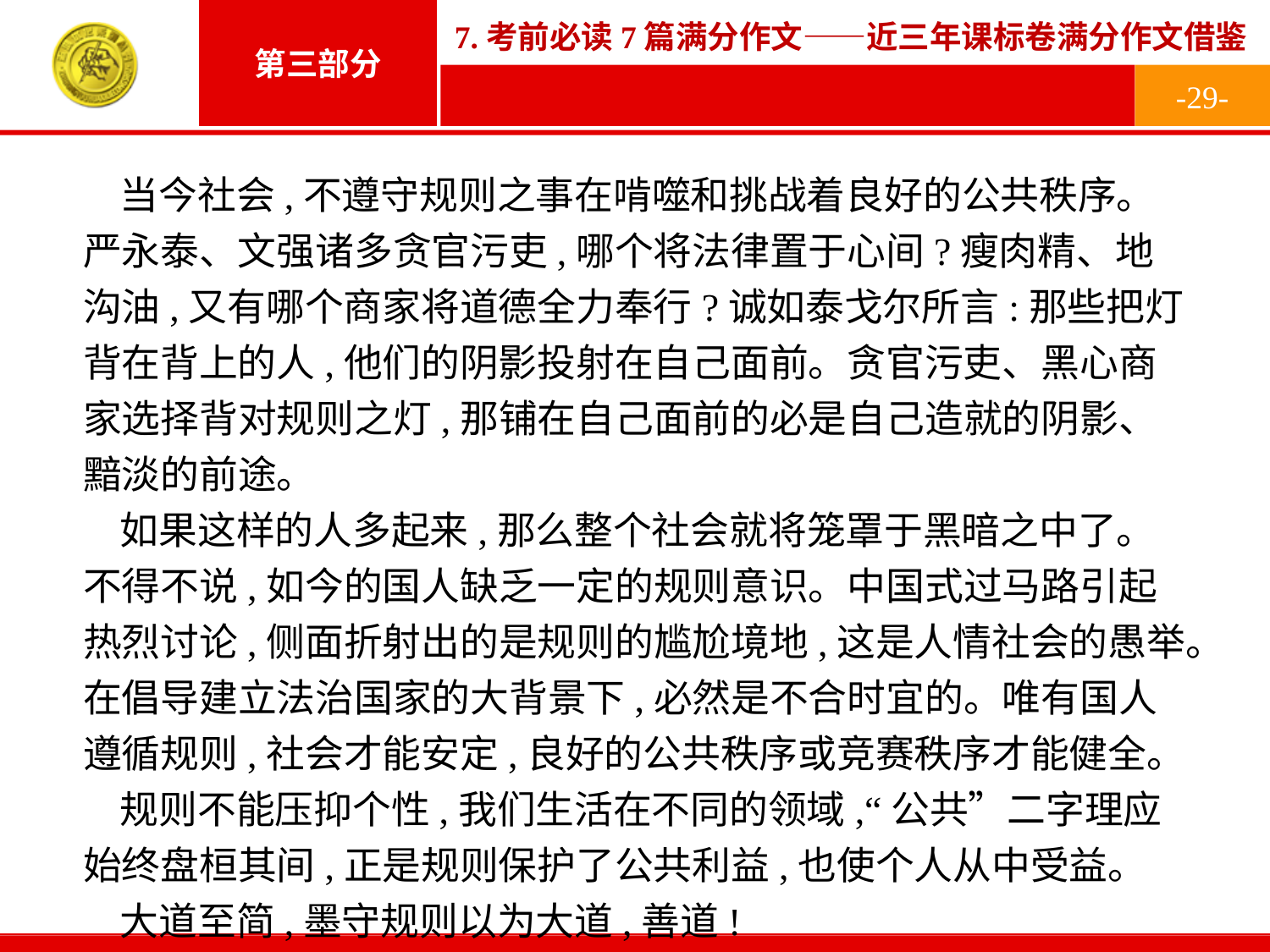

-29-
当今社会,不遵守规则之事在啃噬和挑战着良好的公共秩序。严永泰、文强诸多贪官污吏,哪个将法律置于心间?瘦肉精、地沟油,又有哪个商家将道德全力奉行?诚如泰戈尔所言:那些把灯背在背上的人,他们的阴影投射在自己面前。贪官污吏、黑心商家选择背对规则之灯,那铺在自己面前的必是自己造就的阴影、黯淡的前途。
如果这样的人多起来,那么整个社会就将笼罩于黑暗之中了。不得不说,如今的国人缺乏一定的规则意识。中国式过马路引起热烈讨论,侧面折射出的是规则的尴尬境地,这是人情社会的愚举。在倡导建立法治国家的大背景下,必然是不合时宜的。唯有国人遵循规则,社会才能安定,良好的公共秩序或竞赛秩序才能健全。
规则不能压抑个性,我们生活在不同的领域,“公共”二字理应始终盘桓其间,正是规则保护了公共利益,也使个人从中受益。
大道至简,墨守规则以为大道,善道!